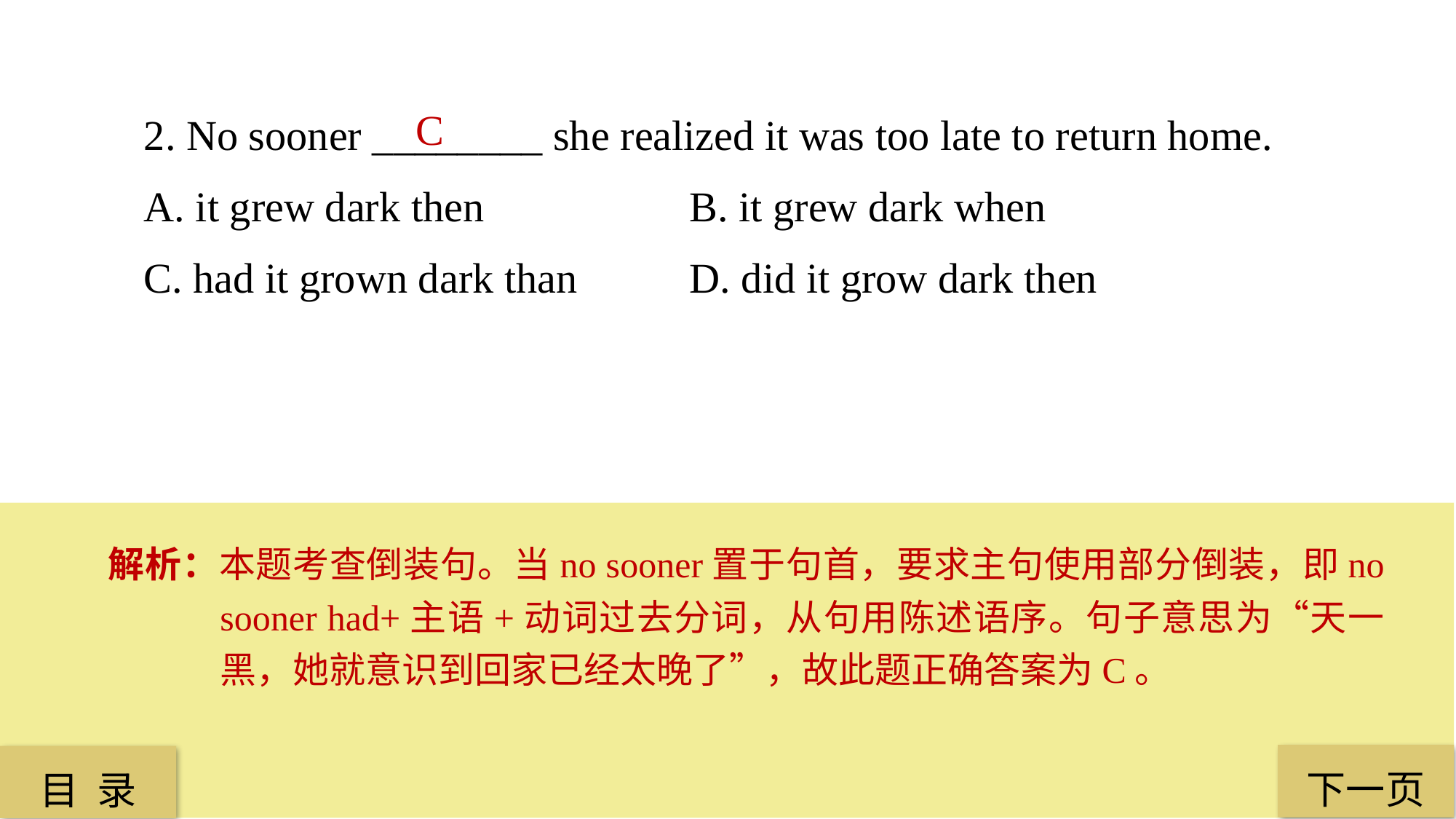

2. No sooner ________ she realized it was too late to return home.
A. it grew dark then 		B. it grew dark when
C. had it grown dark than 	D. did it grow dark then
C
解析：本题考查倒装句。当no sooner置于句首，要求主句使用部分倒装，即no sooner had+主语+动词过去分词，从句用陈述语序。句子意思为“天一黑，她就意识到回家已经太晚了”，故此题正确答案为C。